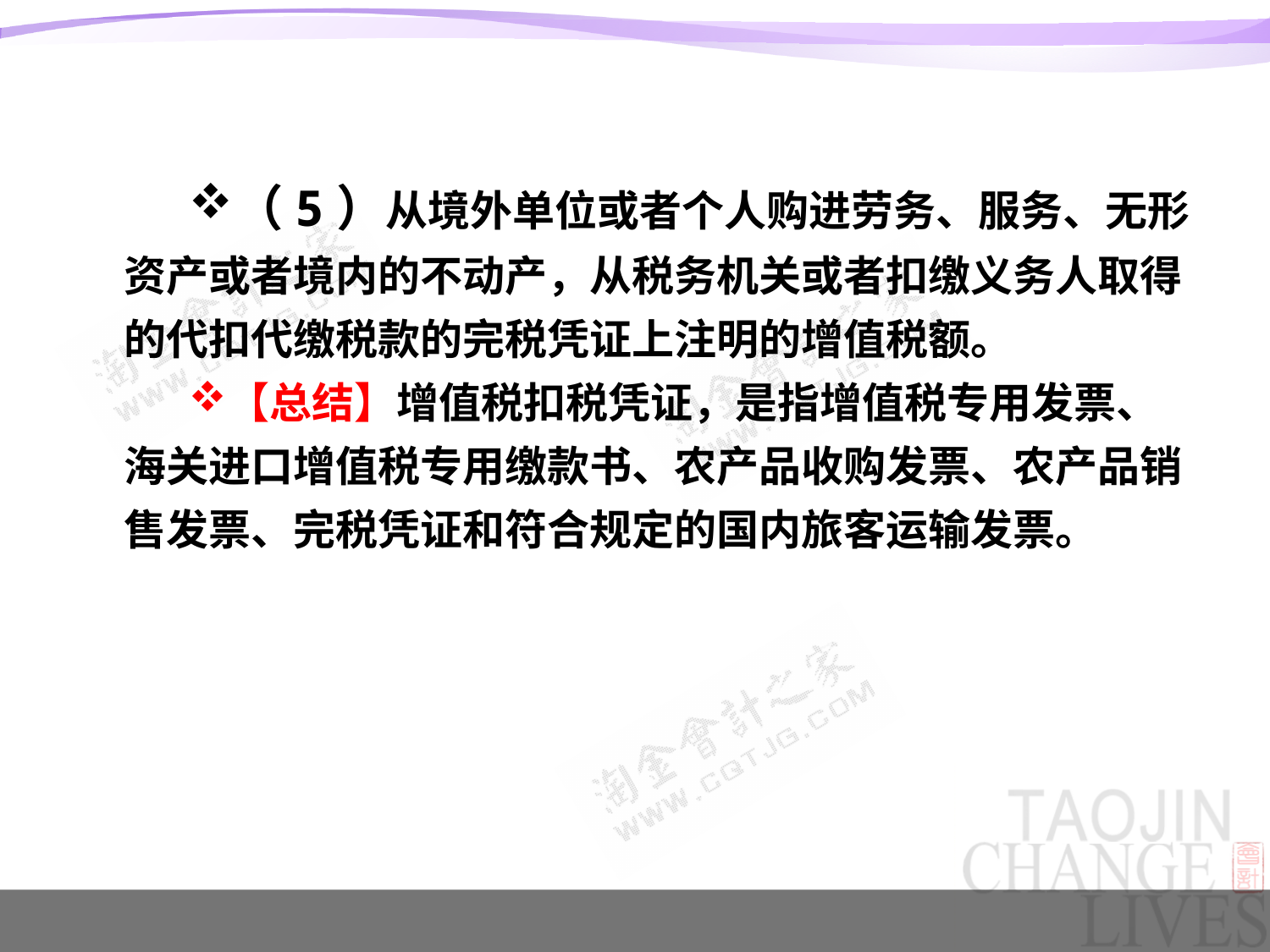

#
（5）从境外单位或者个人购进劳务、服务、无形资产或者境内的不动产，从税务机关或者扣缴义务人取得的代扣代缴税款的完税凭证上注明的增值税额。
【总结】增值税扣税凭证，是指增值税专用发票、海关进口增值税专用缴款书、农产品收购发票、农产品销售发票、完税凭证和符合规定的国内旅客运输发票。